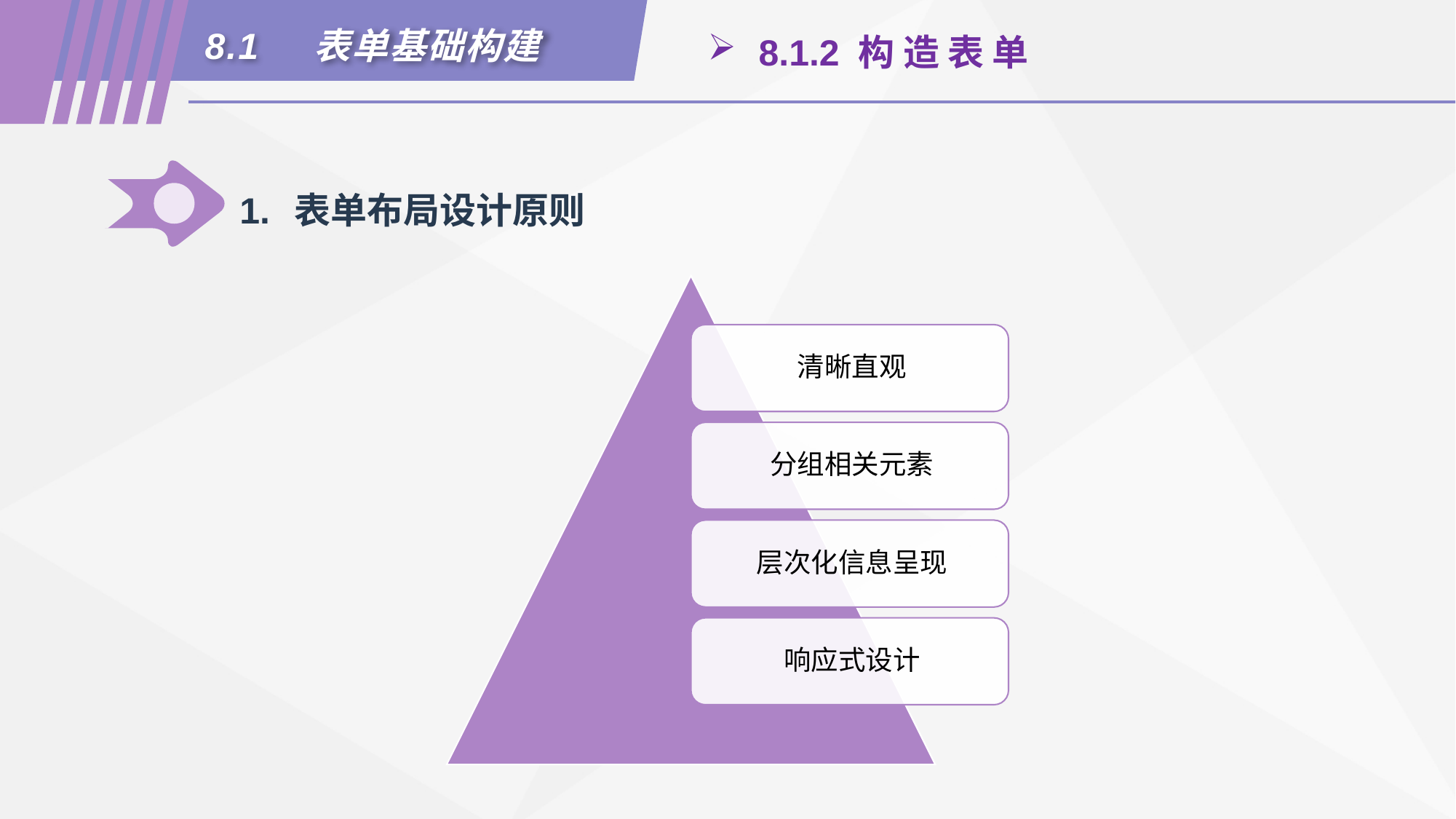

8.1	表单基础构建
 8.1.2 构 造 表 单

1.	表单布局设计原则
清晰直观
分组相关元素
层次化信息呈现
响应式设计